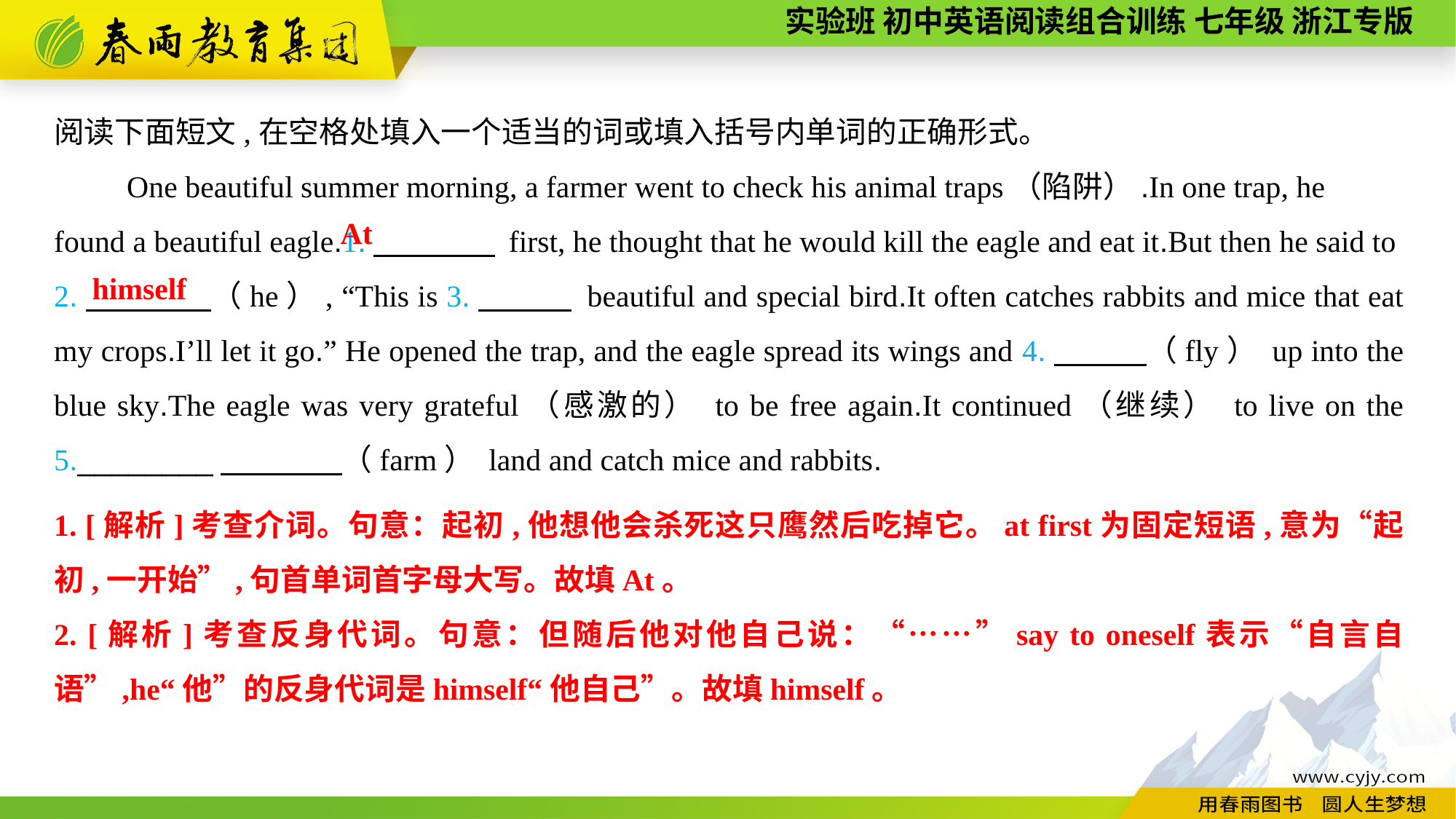

阅读下面短文,在空格处填入一个适当的词或填入括号内单词的正确形式。
One beautiful summer morning, a farmer went to check his animal traps（陷阱）.In one trap, he found a beautiful eagle.1.　　　　 first, he thought that he would kill the eagle and eat it.But then he said to
2.　　　　（he）, “This is 3.　　　 beautiful and special bird.It often catches rabbits and mice that eat my crops.I’ll let it go.” He opened the trap, and the eagle spread its wings and 4.　　　（fly） up into the blue sky.The eagle was very grateful（感激的） to be free again.It continued（继续） to live on the 5.________　　　　（farm） land and catch mice and rabbits.
At
himself
1. [解析]考查介词。句意：起初,他想他会杀死这只鹰然后吃掉它。at first为固定短语,意为“起初,一开始”,句首单词首字母大写。故填At。
2. [解析]考查反身代词。句意：但随后他对他自己说：“……”say to oneself表示“自言自语”,he“他”的反身代词是himself“他自己”。故填himself。